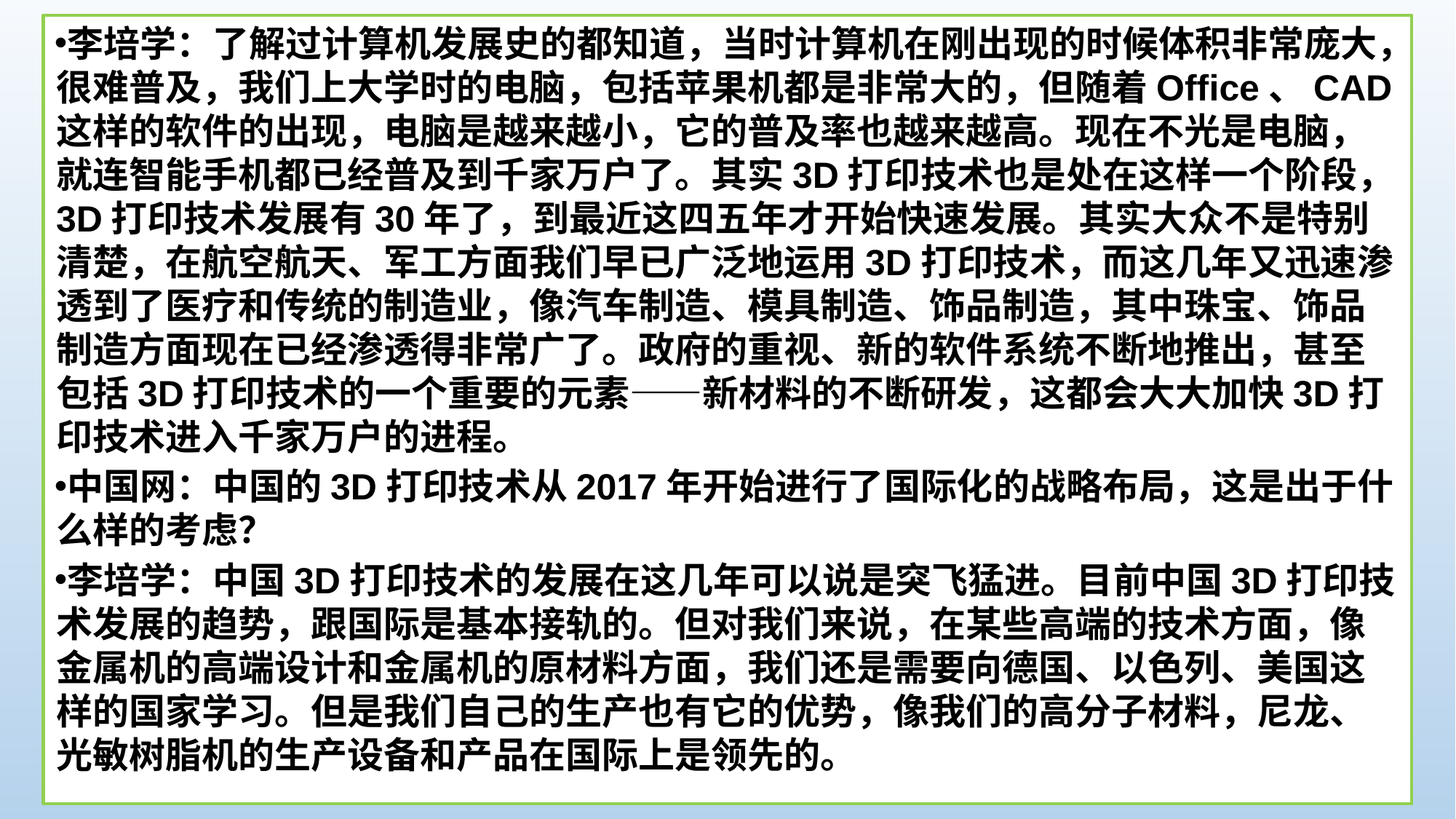

李培学：了解过计算机发展史的都知道，当时计算机在刚出现的时候体积非常庞大，很难普及，我们上大学时的电脑，包括苹果机都是非常大的，但随着Office、CAD这样的软件的出现，电脑是越来越小，它的普及率也越来越高。现在不光是电脑，就连智能手机都已经普及到千家万户了。其实3D打印技术也是处在这样一个阶段，3D打印技术发展有30年了，到最近这四五年才开始快速发展。其实大众不是特别清楚，在航空航天、军工方面我们早已广泛地运用3D打印技术，而这几年又迅速渗透到了医疗和传统的制造业，像汽车制造、模具制造、饰品制造，其中珠宝、饰品制造方面现在已经渗透得非常广了。政府的重视、新的软件系统不断地推出，甚至包括3D打印技术的一个重要的元素——新材料的不断研发，这都会大大加快3D打印技术进入千家万户的进程。
中国网：中国的3D打印技术从2017年开始进行了国际化的战略布局，这是出于什么样的考虑？
李培学：中国3D打印技术的发展在这几年可以说是突飞猛进。目前中国3D打印技术发展的趋势，跟国际是基本接轨的。但对我们来说，在某些高端的技术方面，像金属机的高端设计和金属机的原材料方面，我们还是需要向德国、以色列、美国这样的国家学习。但是我们自己的生产也有它的优势，像我们的高分子材料，尼龙、光敏树脂机的生产设备和产品在国际上是领先的。